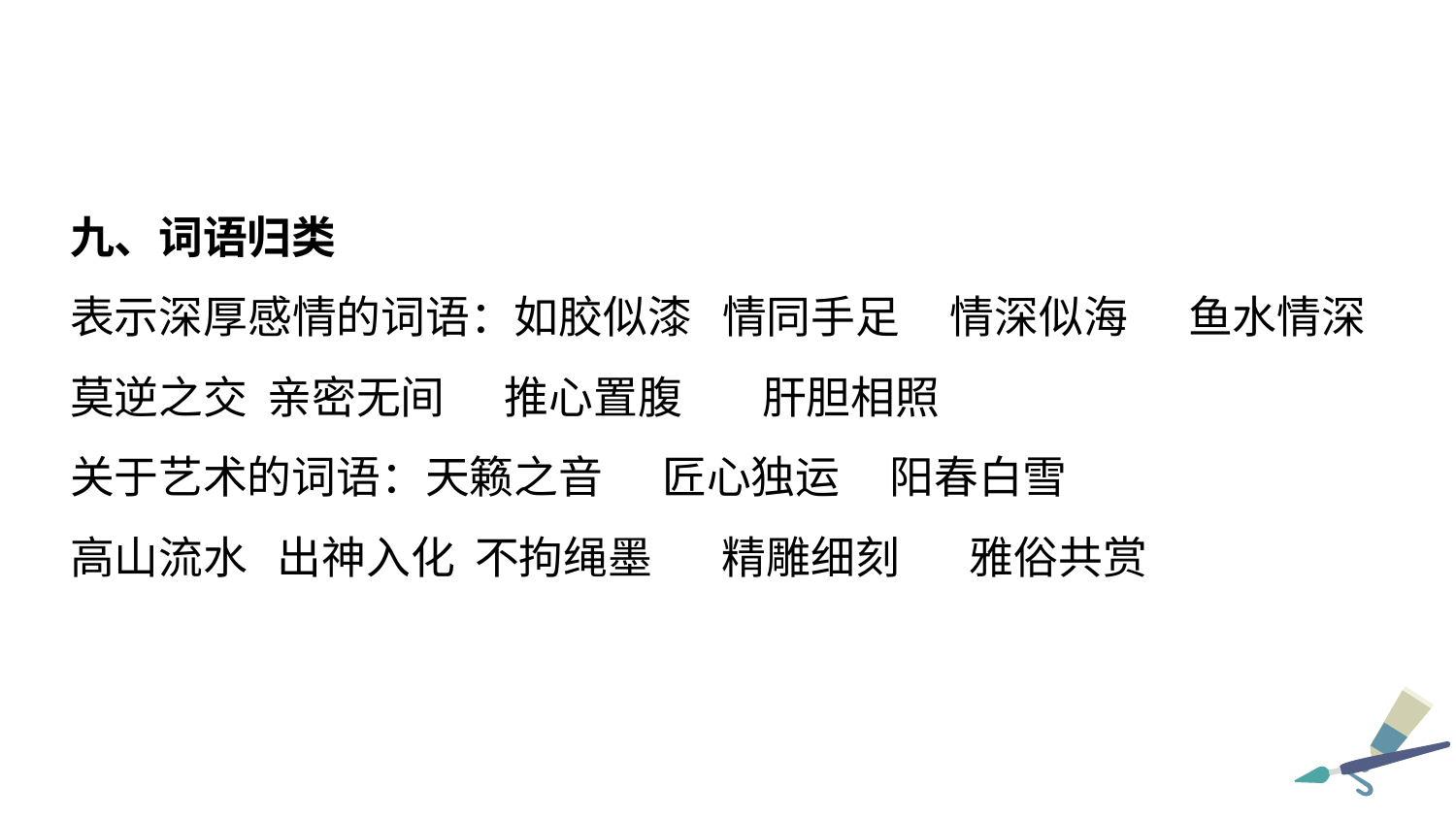

九、词语归类
表示深厚感情的词语：如胶似漆   情同手足     情深似海      鱼水情深   莫逆之交  亲密无间      推心置腹        肝胆相照
关于艺术的词语：天籁之音      匠心独运     阳春白雪
高山流水   出神入化  不拘绳墨       精雕细刻       雅俗共赏